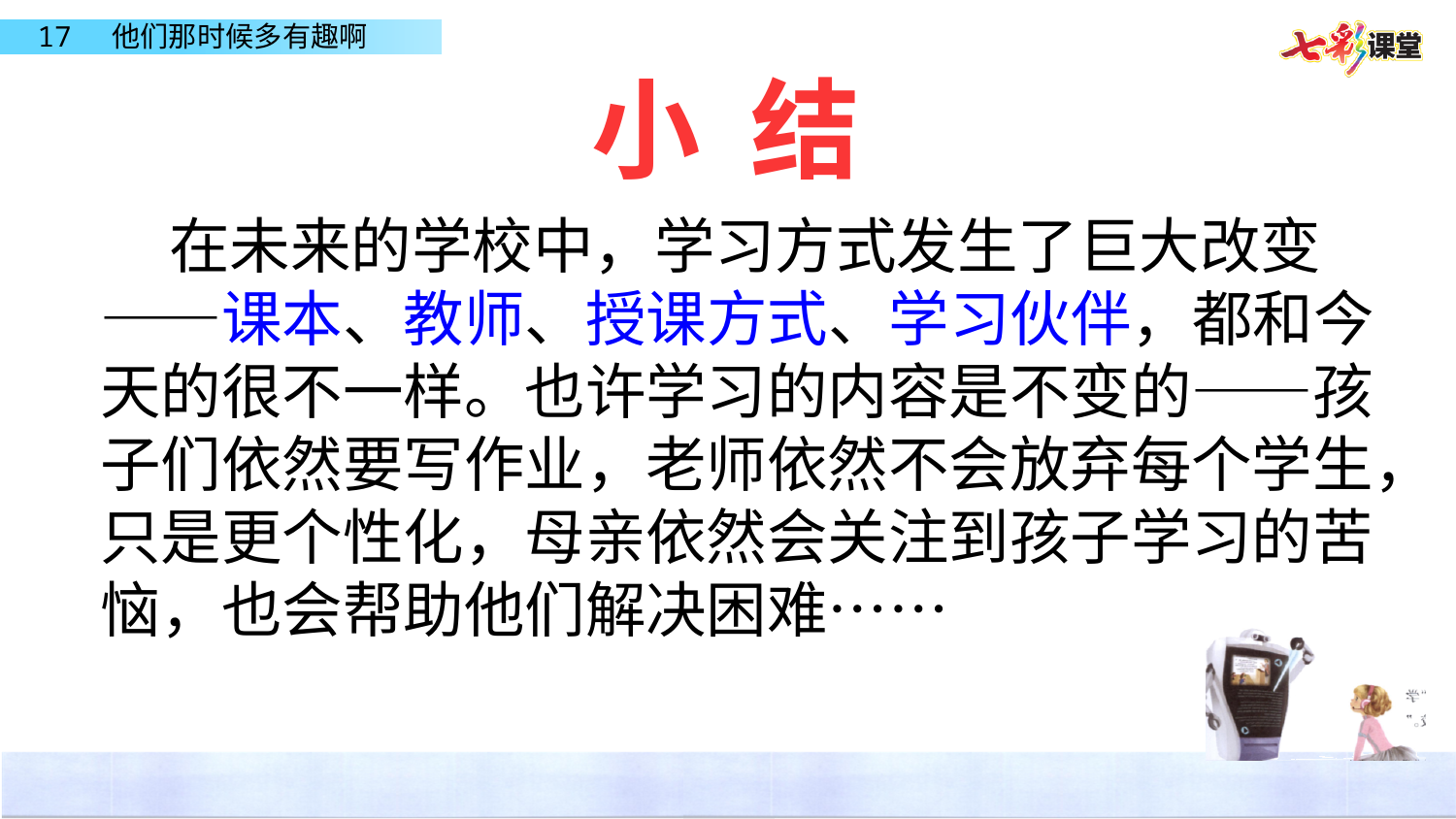

小  结
    在未来的学校中，学习方式发生了巨大改变——课本、教师、授课方式、学习伙伴，都和今天的很不一样。也许学习的内容是不变的——孩子们依然要写作业，老师依然不会放弃每个学生，只是更个性化，母亲依然会关注到孩子学习的苦恼，也会帮助他们解决困难……